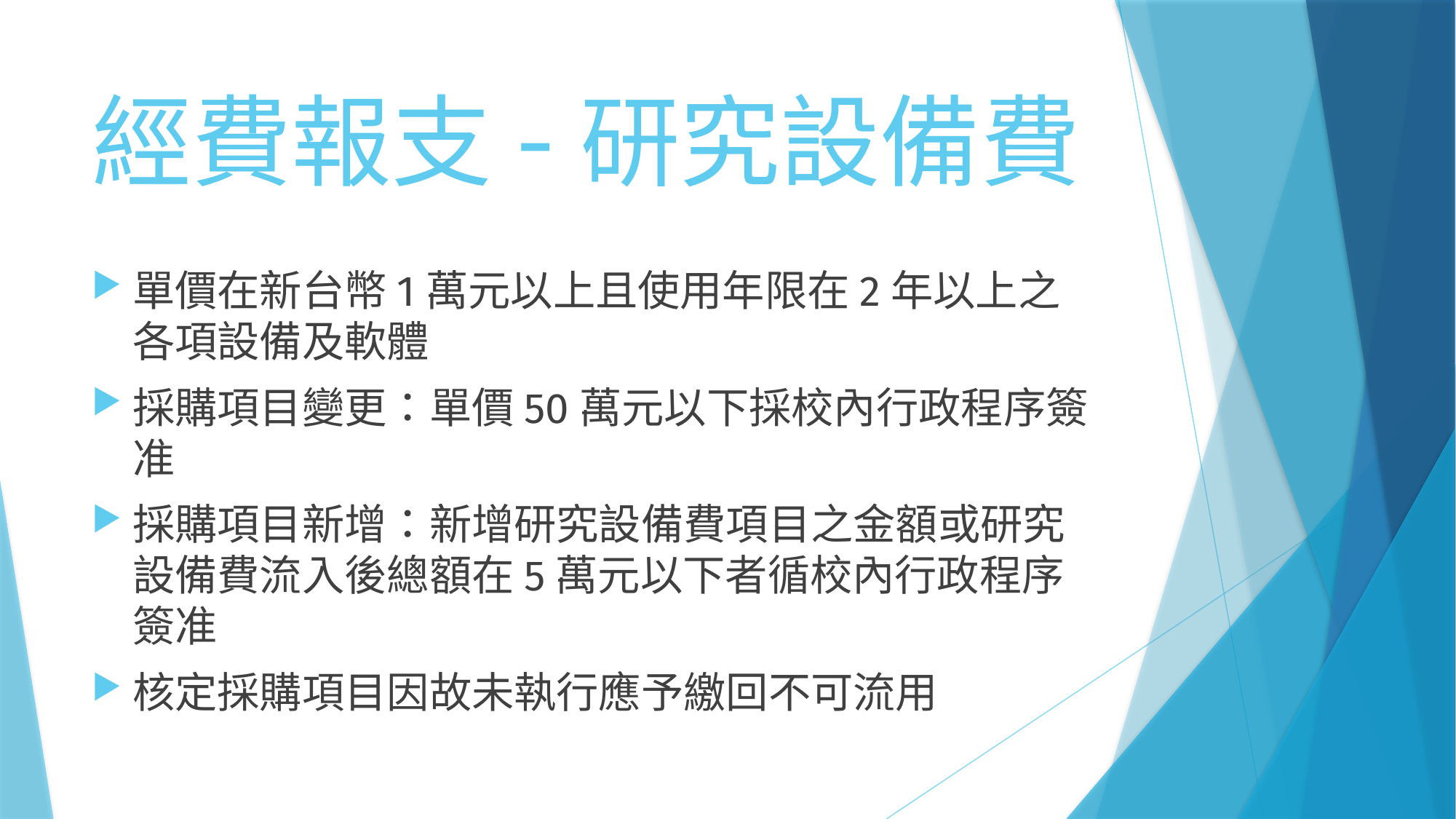

# 經費報支-研究設備費
單價在新台幣1萬元以上且使用年限在2年以上之各項設備及軟體
採購項目變更：單價50萬元以下採校內行政程序簽准
採購項目新增：新增研究設備費項目之金額或研究設備費流入後總額在5萬元以下者循校內行政程序簽准
核定採購項目因故未執行應予繳回不可流用